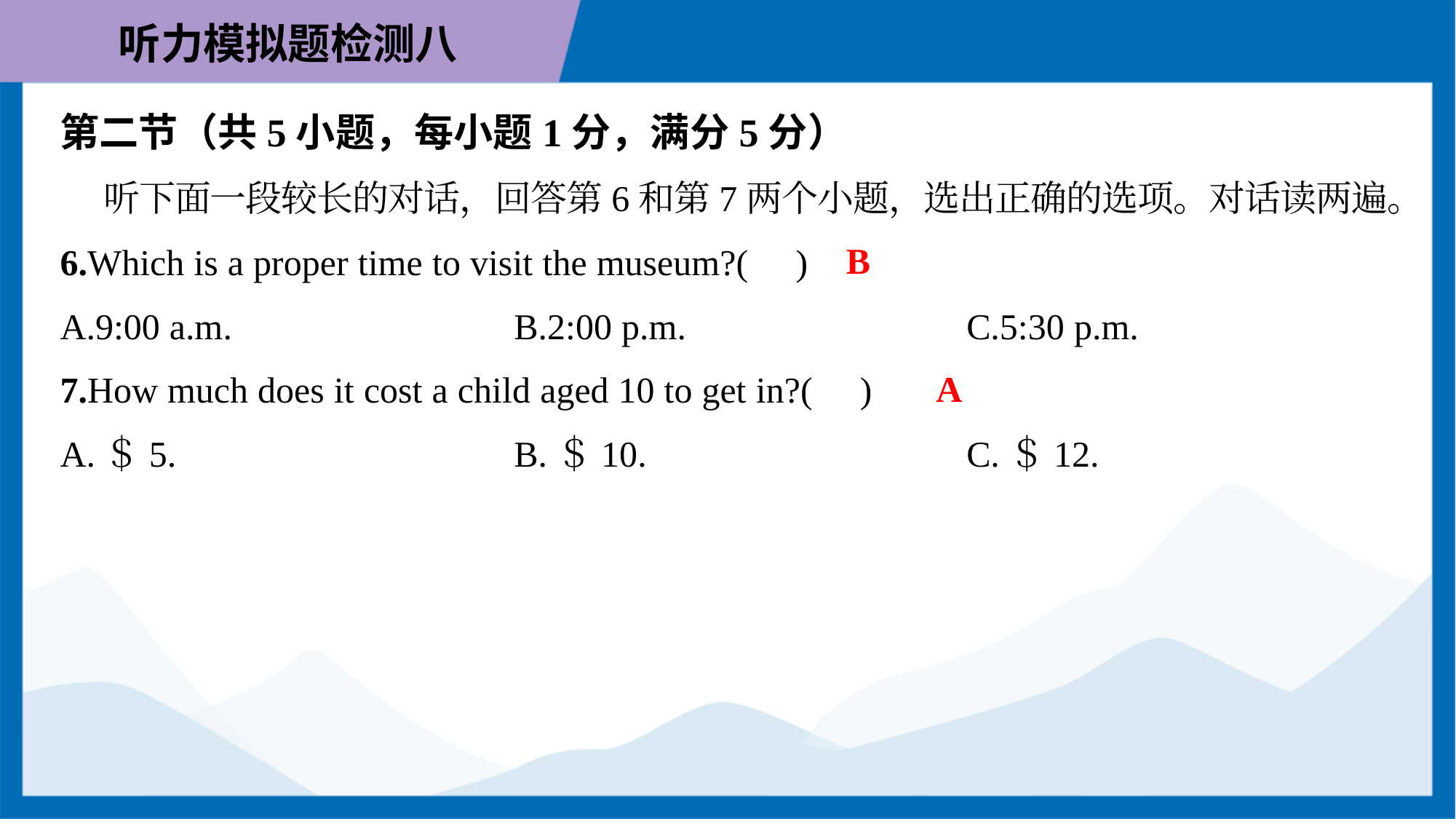

第二节（共5小题，每小题1分，满分5分）
    听下面一段较长的对话，回答第6和第7两个小题，选出正确的选项。对话读两遍。
B
6.Which is a proper time to visit the museum?(     )
A.9:00 a.m.	B.2:00 p.m.	C.5:30 p.m.
A
7.How much does it cost a child aged 10 to get in?(     )
A.＄5.	B.＄10.	C.＄12.